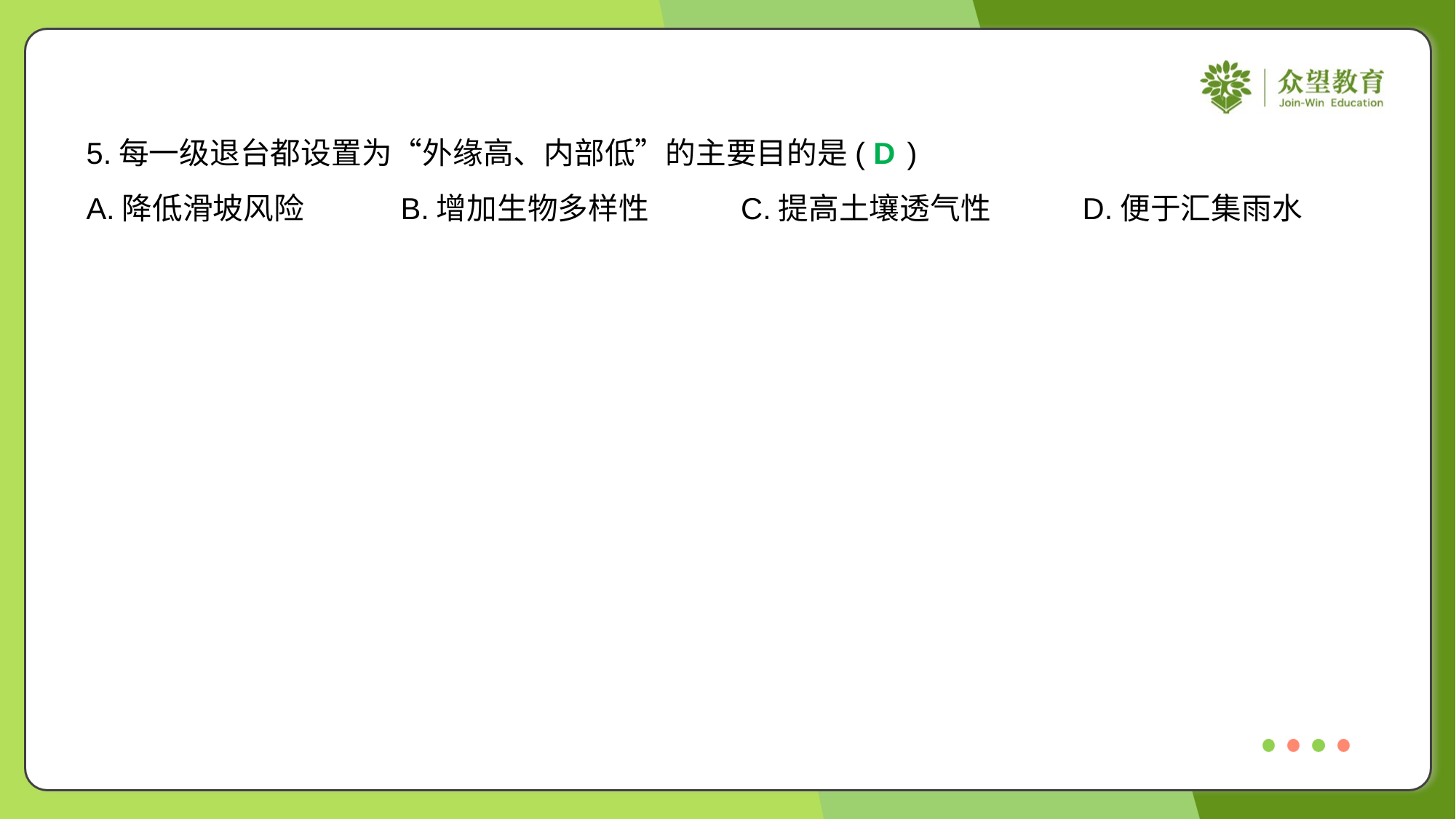

5.每一级退台都设置为“外缘高、内部低”的主要目的是(     )
D
A.降低滑坡风险	B.增加生物多样性	C.提高土壤透气性	D.便于汇集雨水